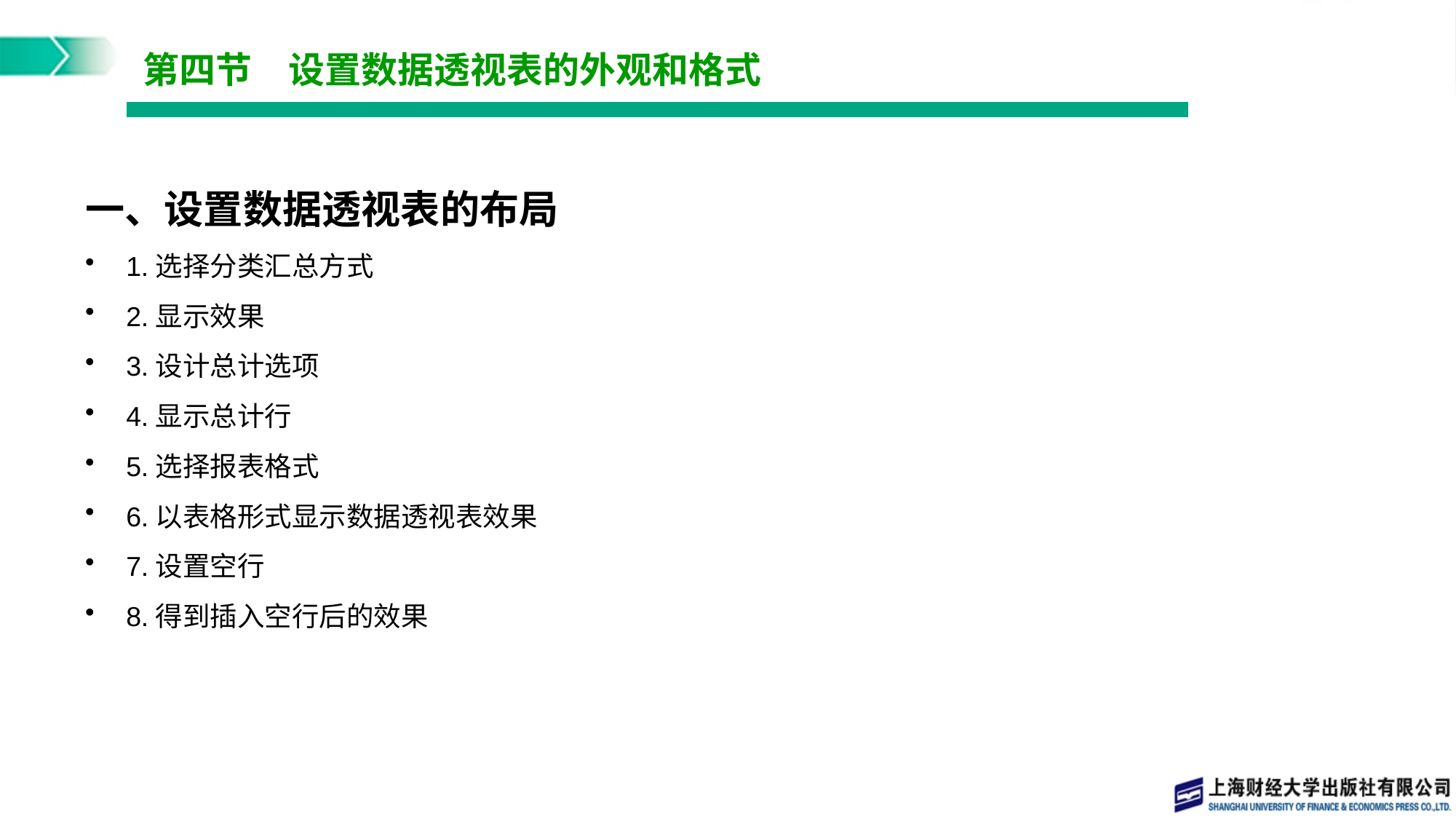

# 第四节　设置数据透视表的外观和格式
一、设置数据透视表的布局
1.选择分类汇总方式
2.显示效果
3.设计总计选项
4.显示总计行
5.选择报表格式
6.以表格形式显示数据透视表效果
7.设置空行
8.得到插入空行后的效果